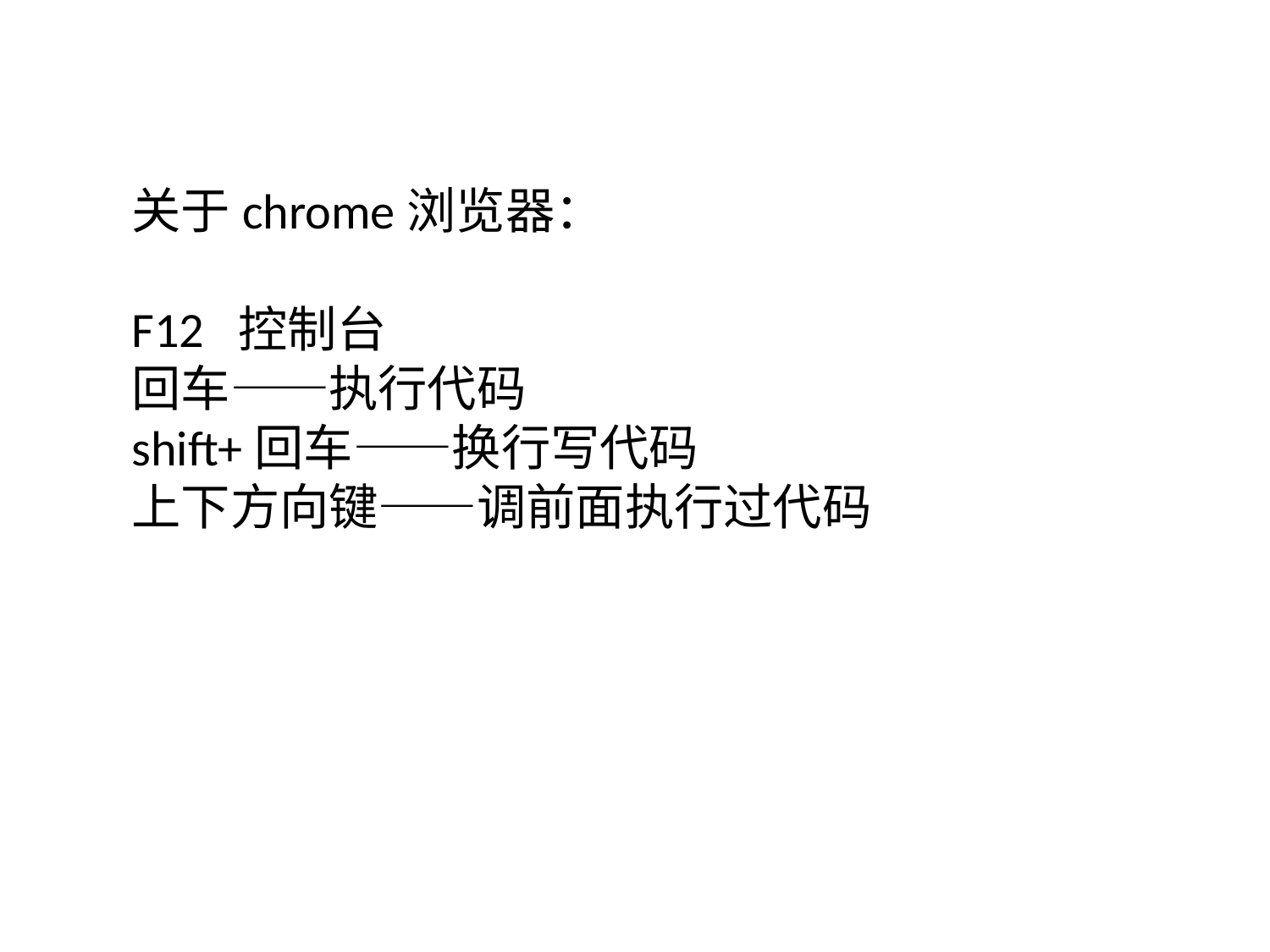

# 关于chrome浏览器： F12  控制台 回车——执行代码 shift+回车——换行写代码 上下方向键——调前面执行过代码